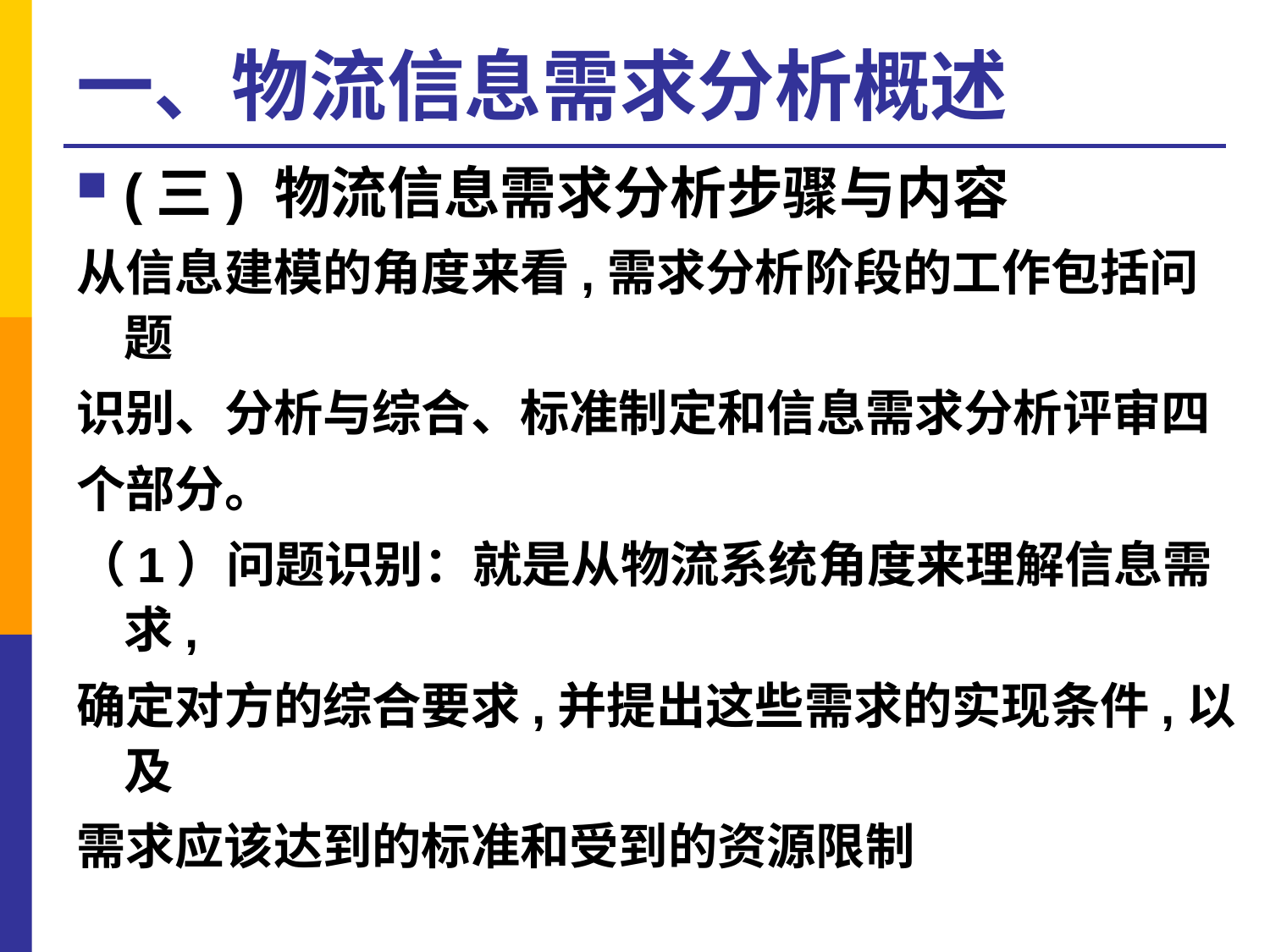

# 一、物流信息需求分析概述
(三) 物流信息需求分析步骤与内容
从信息建模的角度来看,需求分析阶段的工作包括问题
识别、分析与综合、标准制定和信息需求分析评审四
个部分。
（1）问题识别：就是从物流系统角度来理解信息需求,
确定对方的综合要求,并提出这些需求的实现条件,以及
需求应该达到的标准和受到的资源限制